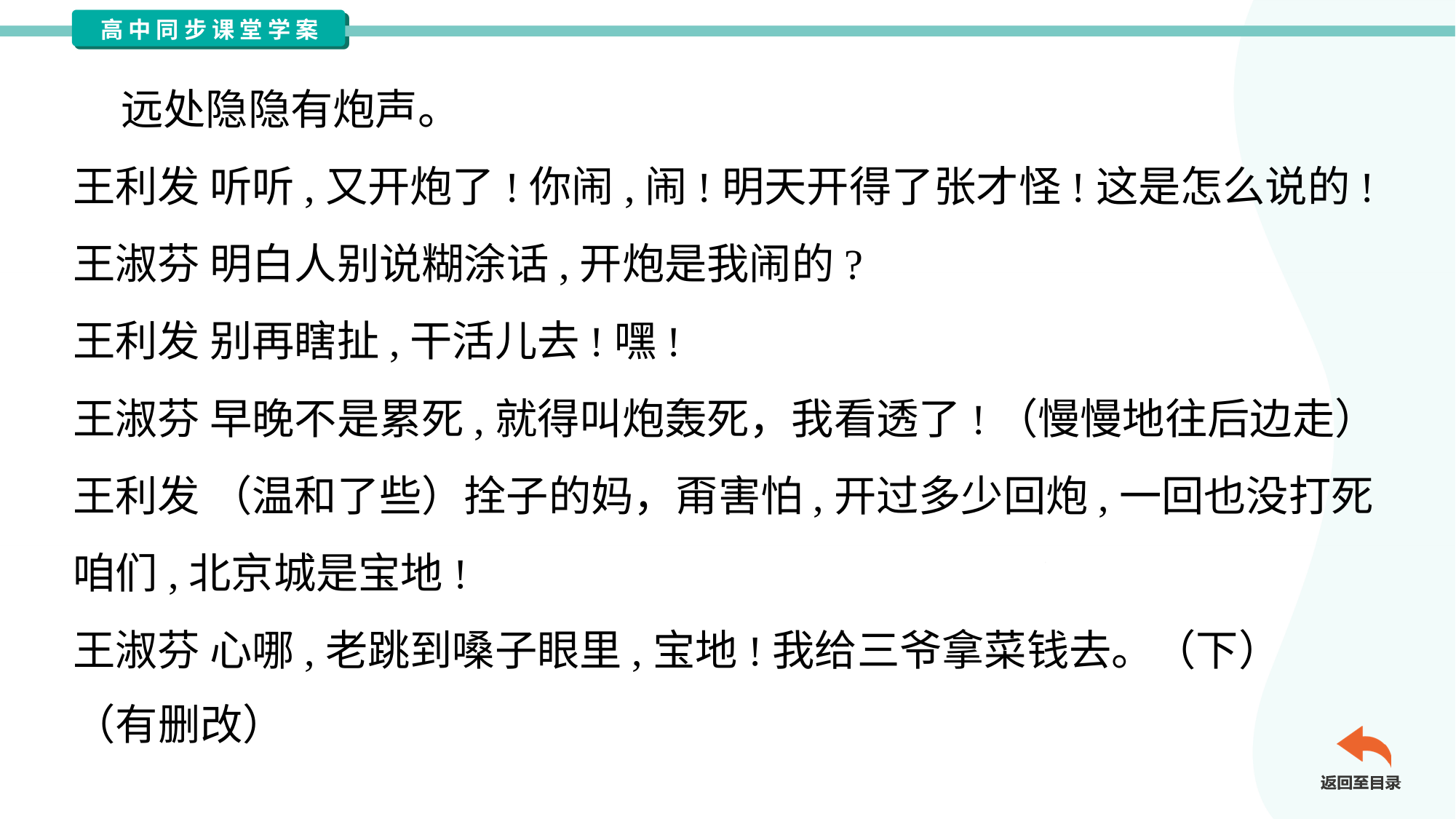

远处隐隐有炮声。
王利发 听听,又开炮了!你闹,闹!明天开得了张才怪!这是怎么说的!
王淑芬 明白人别说糊涂话,开炮是我闹的?
王利发 别再瞎扯,干活儿去!嘿!
王淑芬 早晚不是累死,就得叫炮轰死，我看透了!（慢慢地往后边走）
王利发 （温和了些）拴子的妈，甭害怕,开过多少回炮,一回也没打死
咱们,北京城是宝地!
王淑芬 心哪,老跳到嗓子眼里,宝地!我给三爷拿菜钱去。（下）
（有删改）#3.20